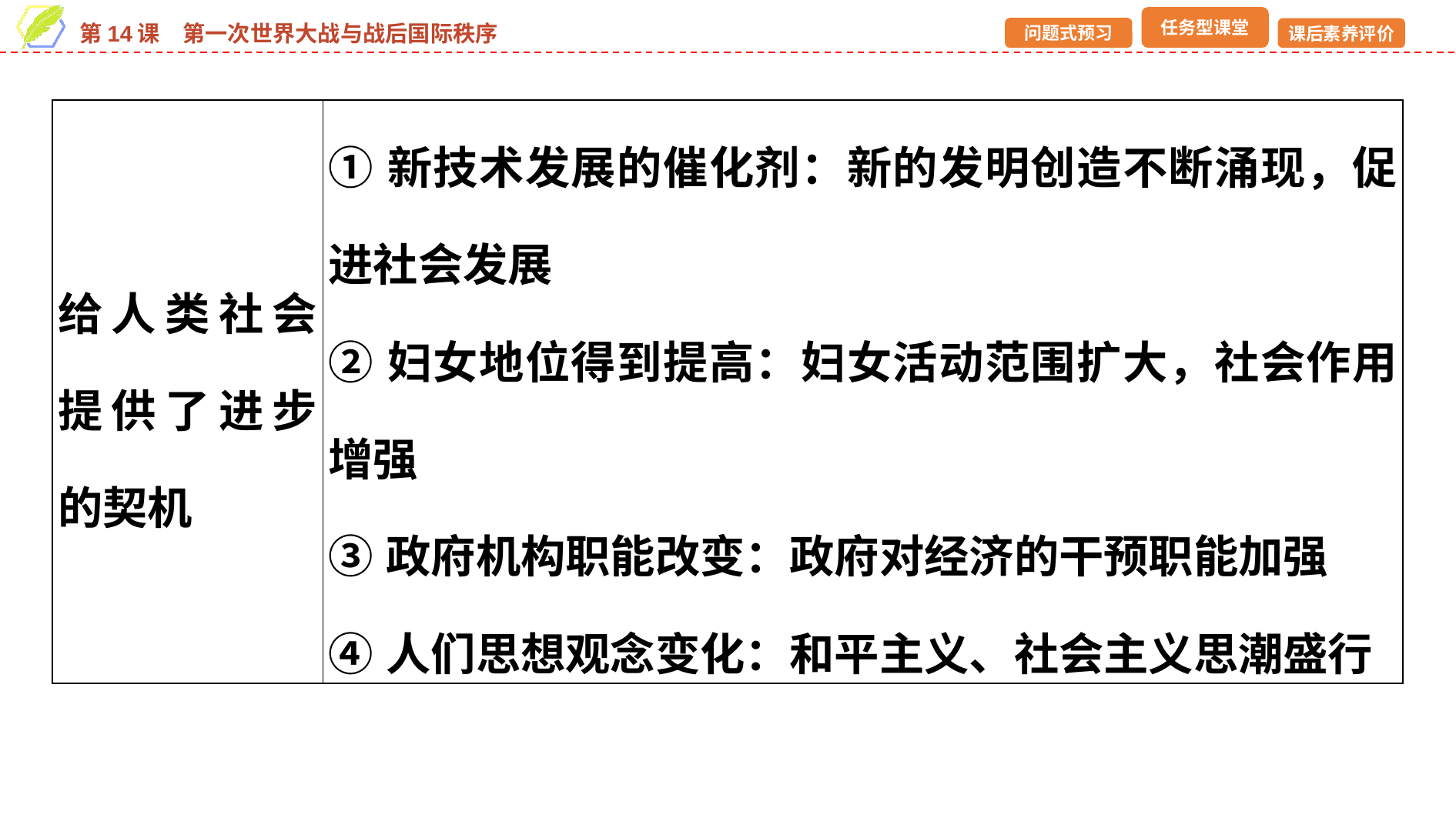

| 给人类社会提供了进步的契机 | ①新技术发展的催化剂：新的发明创造不断涌现，促进社会发展 ②妇女地位得到提高：妇女活动范围扩大，社会作用增强 ③政府机构职能改变：政府对经济的干预职能加强 ④人们思想观念变化：和平主义、社会主义思潮盛行 |
| --- | --- |